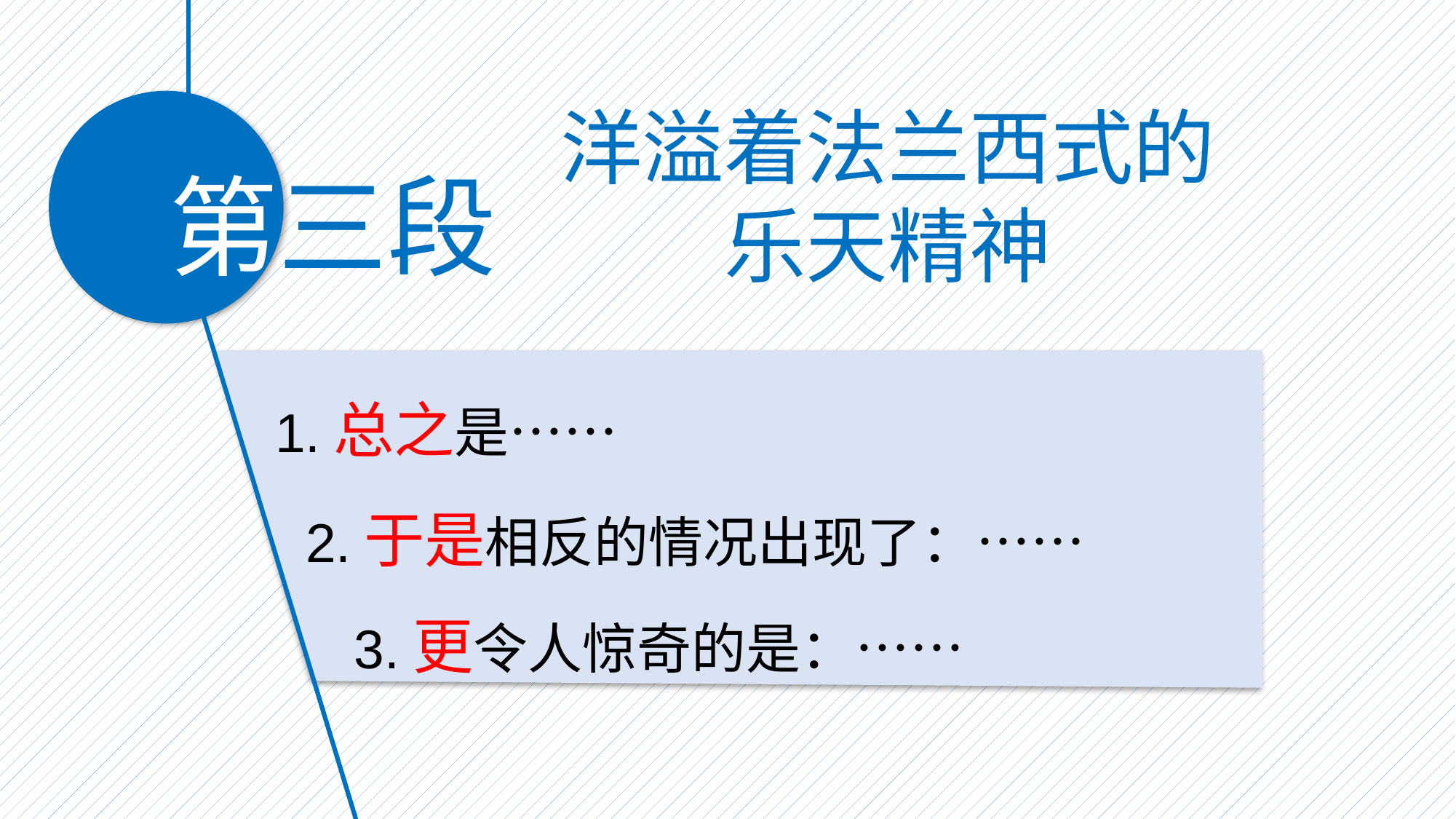

洋溢着法兰西式的
乐天精神
第三段

1.总之是……
2.于是相反的情况出现了：……
3.更令人惊奇的是：……